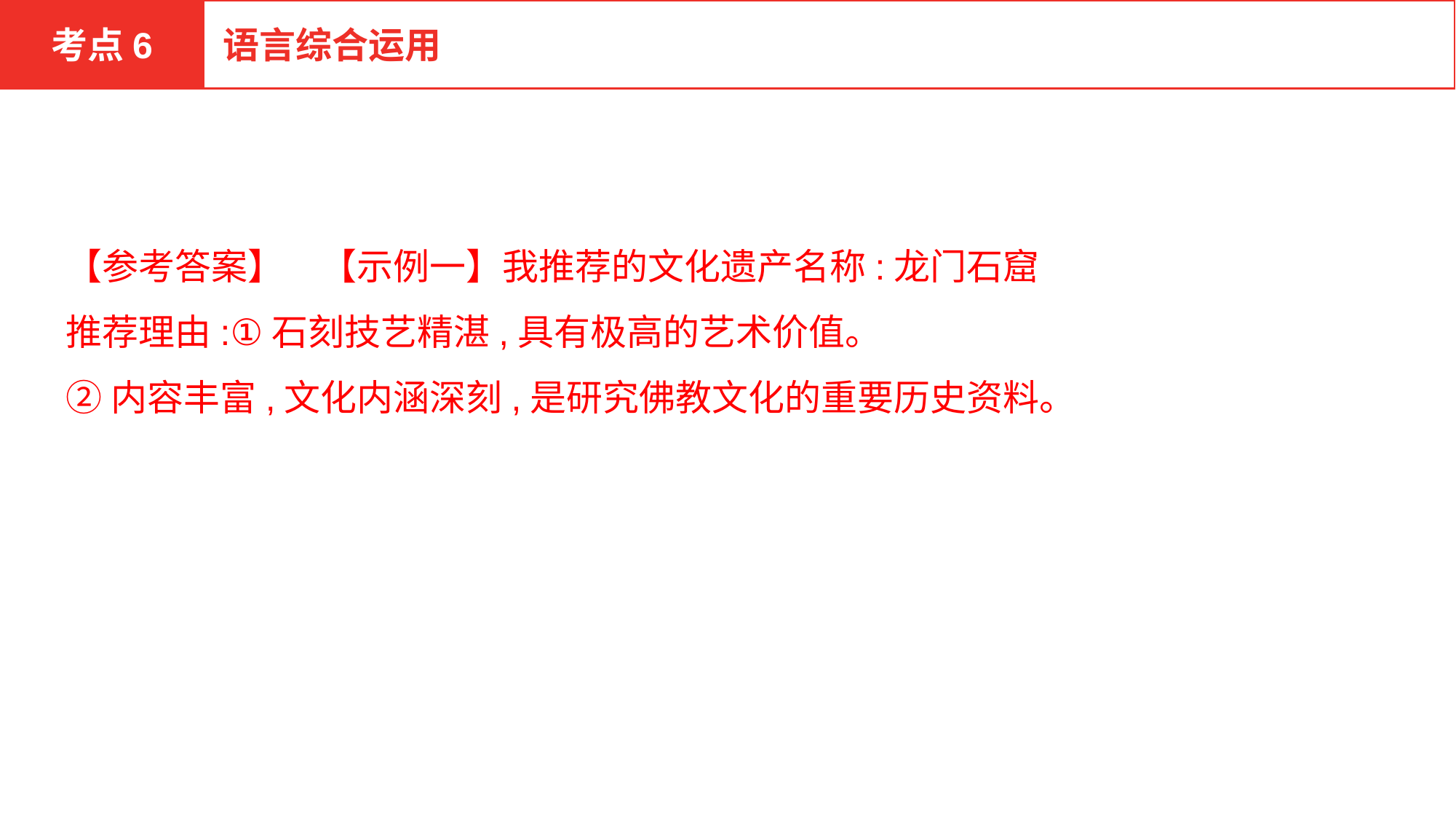

考点6
语言综合运用
【参考答案】　【示例一】我推荐的文化遗产名称:龙门石窟
推荐理由:①石刻技艺精湛,具有极高的艺术价值。
②内容丰富,文化内涵深刻,是研究佛教文化的重要历史资料。